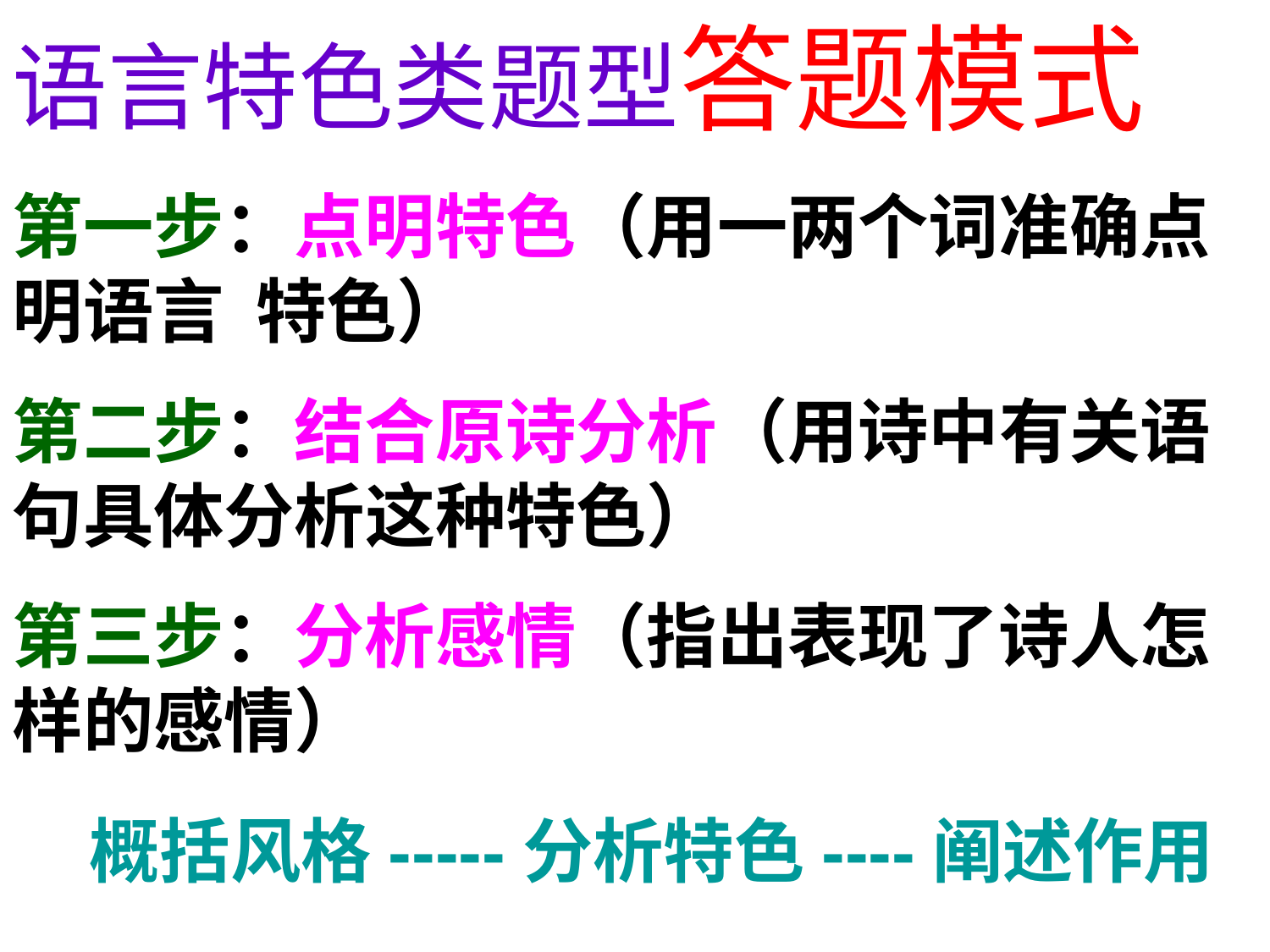

语言特色类题型答题模式

第一步：点明特色（用一两个词准确点明语言  特色）
第二步：结合原诗分析（用诗中有关语句具体分析这种特色）
第三步：分析感情（指出表现了诗人怎样的感情）
概括风格-----分析特色----阐述作用